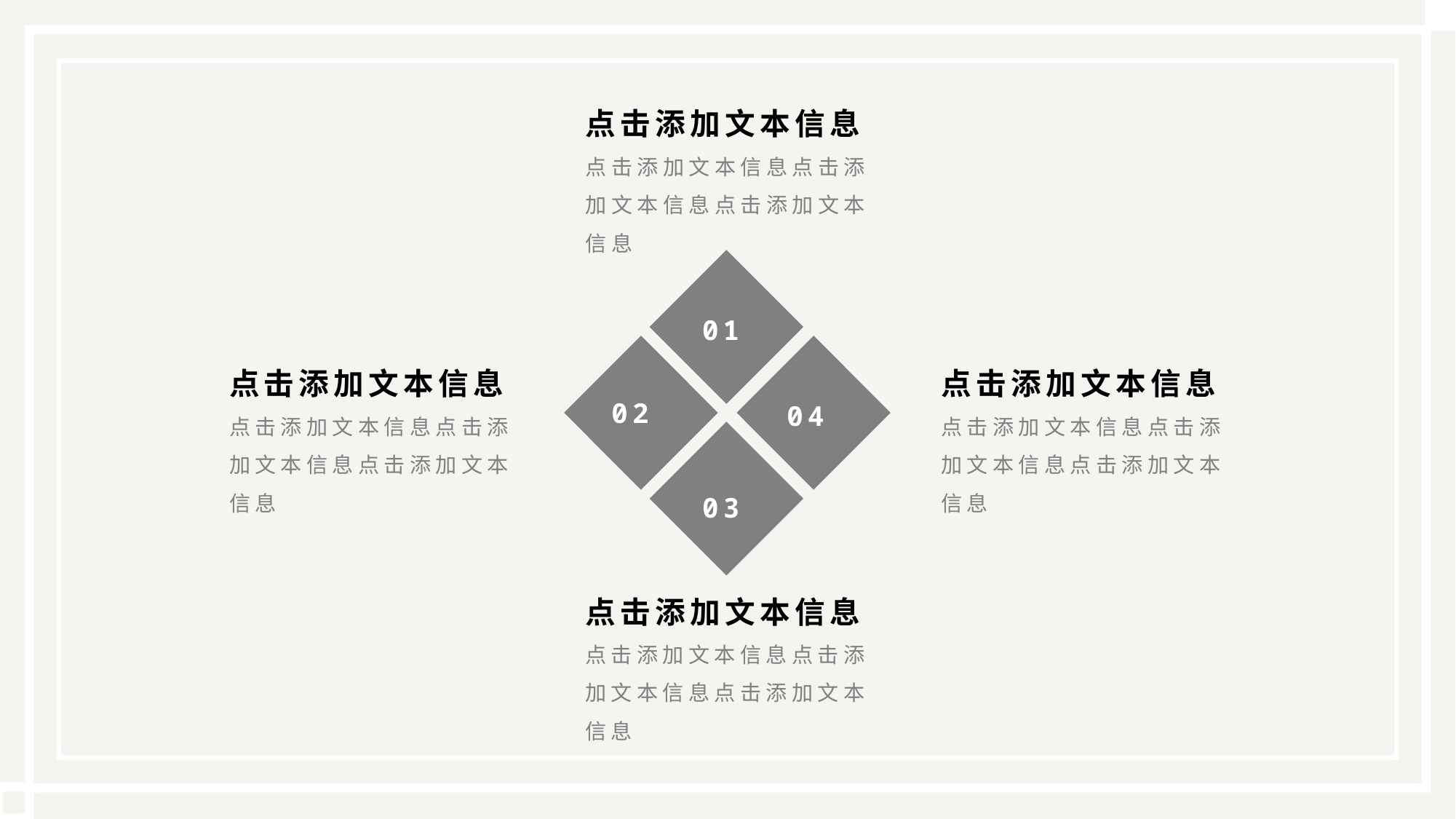

点击添加文本信息
点击添加文本信息点击添加文本信息点击添加文本信息

01
点击添加文本信息
点击添加文本信息点击添加文本信息点击添加文本信息
点击添加文本信息
点击添加文本信息点击添加文本信息点击添加文本信息
02
04
03
点击添加文本信息
点击添加文本信息点击添加文本信息点击添加文本信息